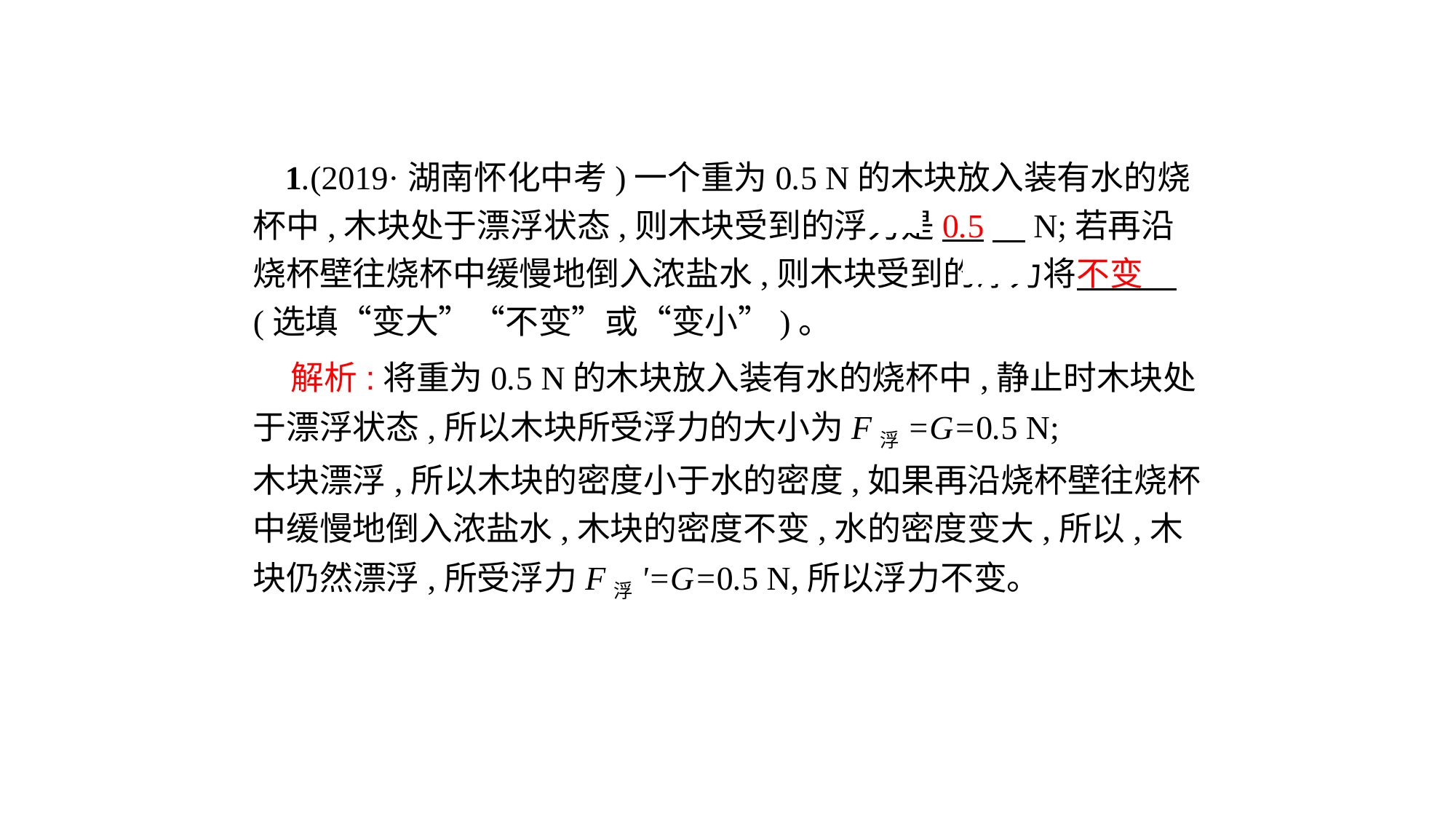

1.(2019·湖南怀化中考)一个重为0.5 N的木块放入装有水的烧杯中,木块处于漂浮状态,则木块受到的浮力是0.5　N;若再沿烧杯壁往烧杯中缓慢地倒入浓盐水,则木块受到的浮力将不变　(选填“变大”“不变”或“变小”)。

    解析:将重为0.5 N的木块放入装有水的烧杯中,静止时木块处于漂浮状态,所以木块所受浮力的大小为F浮=G=0.5 N;
木块漂浮,所以木块的密度小于水的密度,如果再沿烧杯壁往烧杯中缓慢地倒入浓盐水,木块的密度不变,水的密度变大,所以,木块仍然漂浮,所受浮力F浮'=G=0.5 N,所以浮力不变。